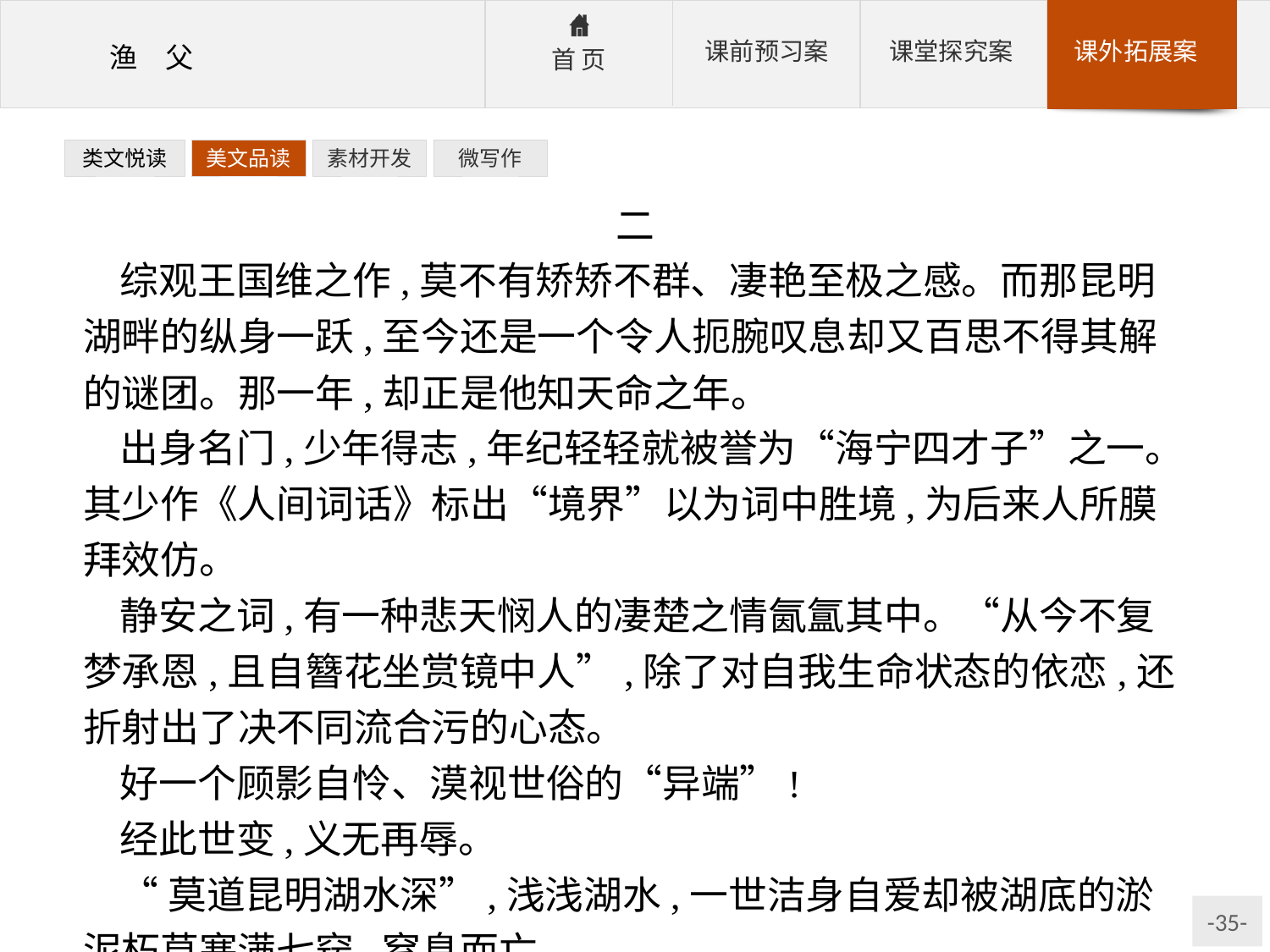

类文悦读
美文品读
素材开发
微写作
二
综观王国维之作,莫不有矫矫不群、凄艳至极之感。而那昆明湖畔的纵身一跃,至今还是一个令人扼腕叹息却又百思不得其解的谜团。那一年,却正是他知天命之年。
出身名门,少年得志,年纪轻轻就被誉为“海宁四才子”之一。其少作《人间词话》标出“境界”以为词中胜境,为后来人所膜拜效仿。
静安之词,有一种悲天悯人的凄楚之情氤氲其中。“从今不复梦承恩,且自簪花坐赏镜中人”,除了对自我生命状态的依恋,还折射出了决不同流合污的心态。
好一个顾影自怜、漠视世俗的“异端”!
经此世变,义无再辱。
“莫道昆明湖水深”,浅浅湖水,一世洁身自爱却被湖底的淤泥朽草塞满七窍,窒息而亡。